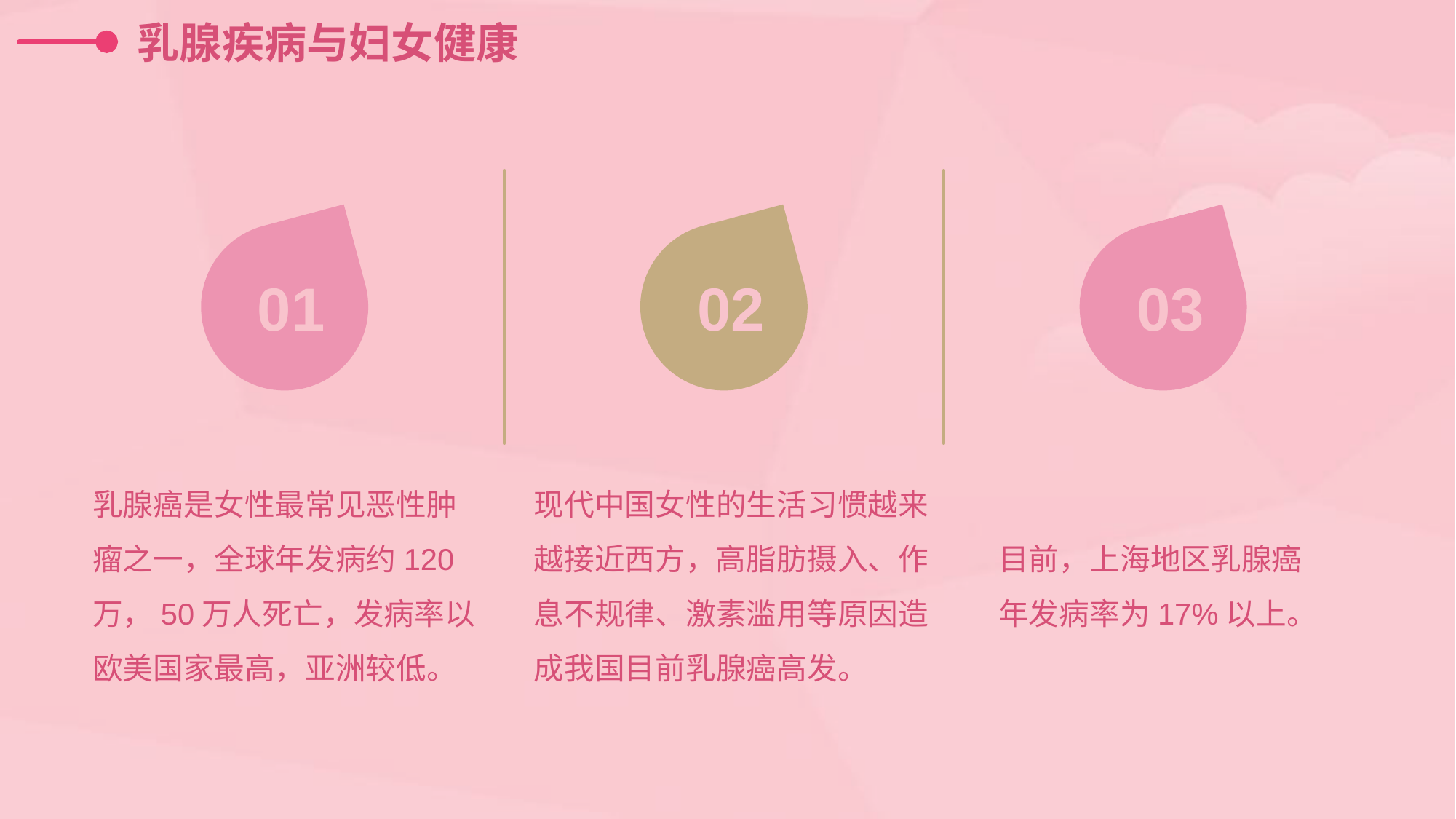

乳腺疾病与妇女健康

01

02

03
乳腺癌是女性最常见恶性肿瘤之一，全球年发病约120万，50万人死亡，发病率以欧美国家最高，亚洲较低。
现代中国女性的生活习惯越来越接近西方，高脂肪摄入、作息不规律、激素滥用等原因造成我国目前乳腺癌高发。
目前，上海地区乳腺癌年发病率为17%以上。